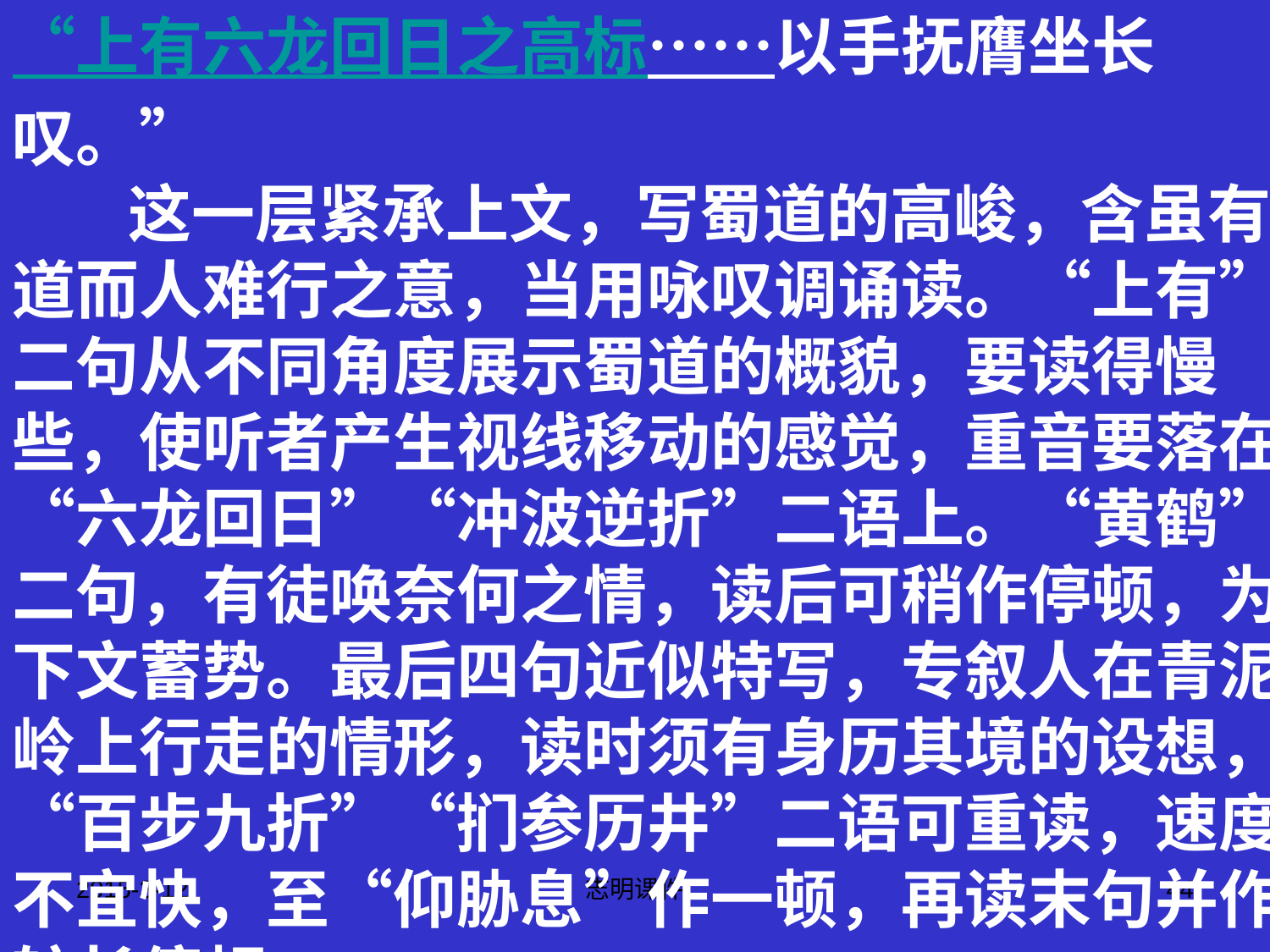

“上有六龙回日之高标……以手抚膺坐长叹。”
       这一层紧承上文，写蜀道的高峻，含虽有道而人难行之意，当用咏叹调诵读。“上有”二句从不同角度展示蜀道的概貌，要读得慢些，使听者产生视线移动的感觉，重音要落在“六龙回日”“冲波逆折”二语上。“黄鹤”二句，有徒唤奈何之情，读后可稍作停顿，为下文蓄势。最后四句近似特写，专叙人在青泥岭上行走的情形，读时须有身历其境的设想，“百步九折”“扪参历井”二语可重读，速度不宜快，至“仰胁息”作一顿，再读末句并作较长停顿。

2015-3-12
志明课件
44